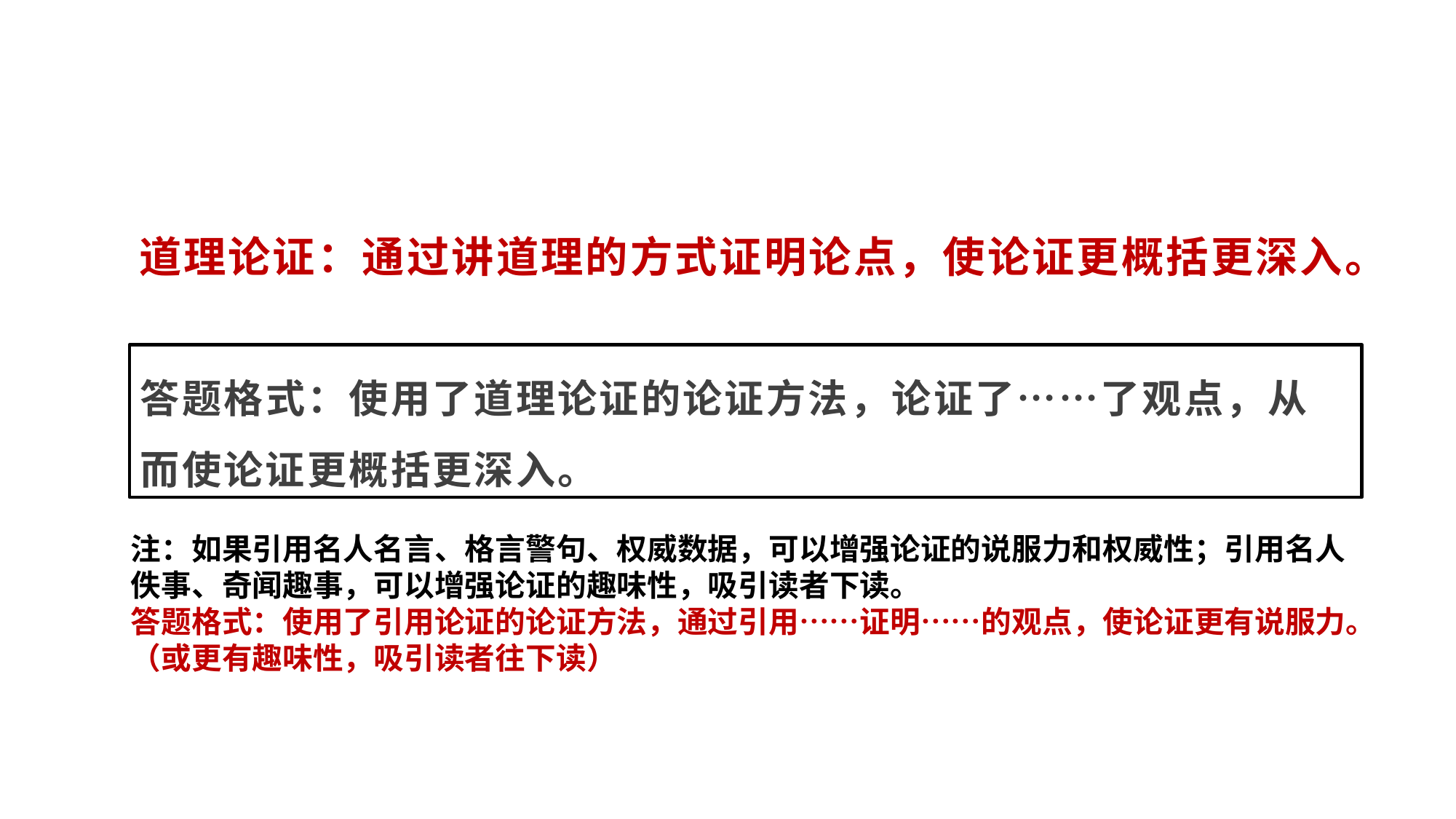

道理论证：通过讲道理的方式证明论点，使论证更概括更深入。
答题格式：使用了道理论证的论证方法，论证了……了观点，从而使论证更概括更深入。
注：如果引用名人名言、格言警句、权威数据，可以增强论证的说服力和权威性；引用名人佚事、奇闻趣事，可以增强论证的趣味性，吸引读者下读。
答题格式：使用了引用论证的论证方法，通过引用……证明……的观点，使论证更有说服力。（或更有趣味性，吸引读者往下读）